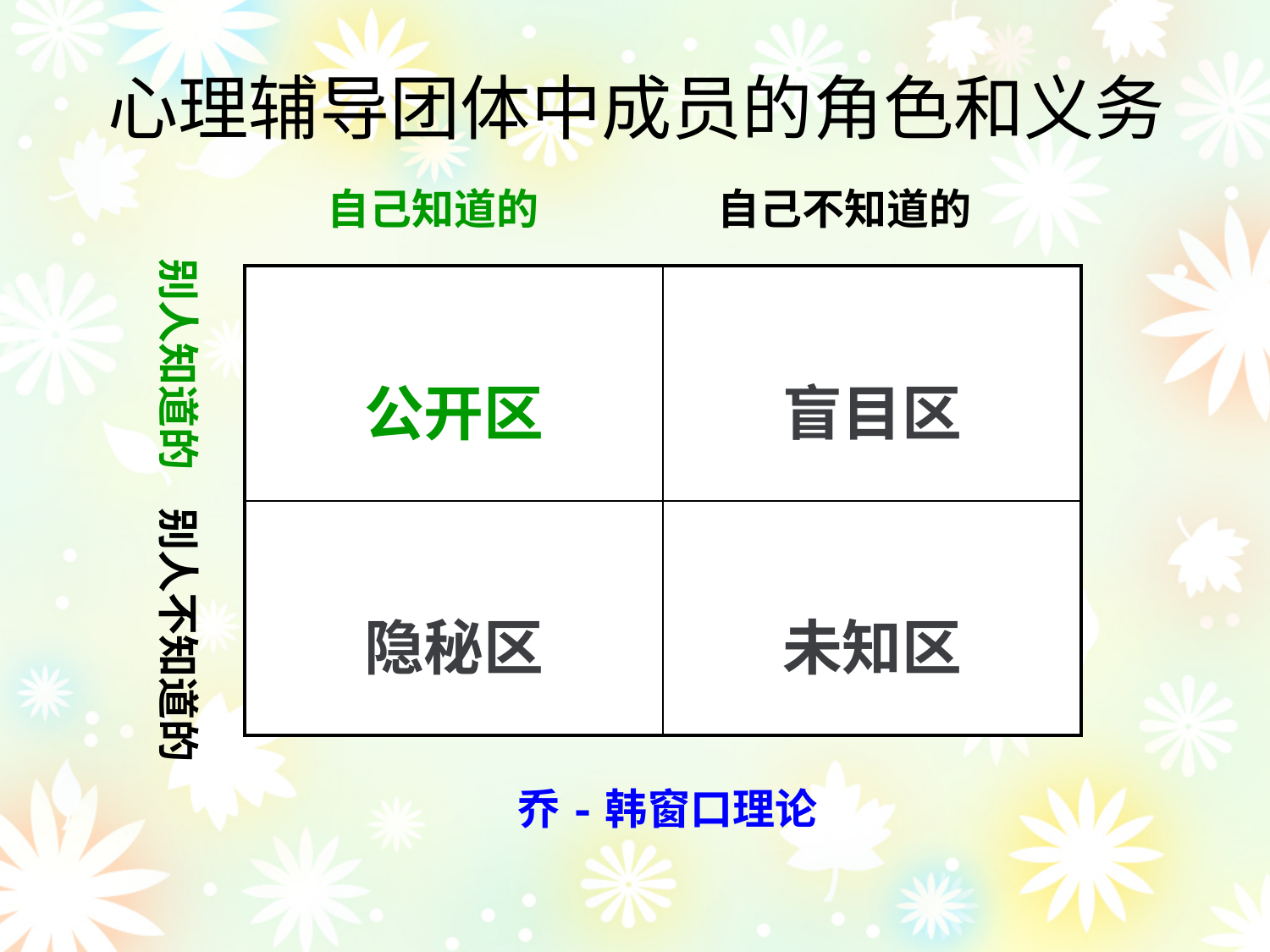

心理辅导团体中成员的角色和义务
自己知道的
自己不知道的
别人知道的
| 公开区 | 盲目区 |
| --- | --- |
| 隐秘区 | 未知区 |
别人不知道的
乔-韩窗口理论